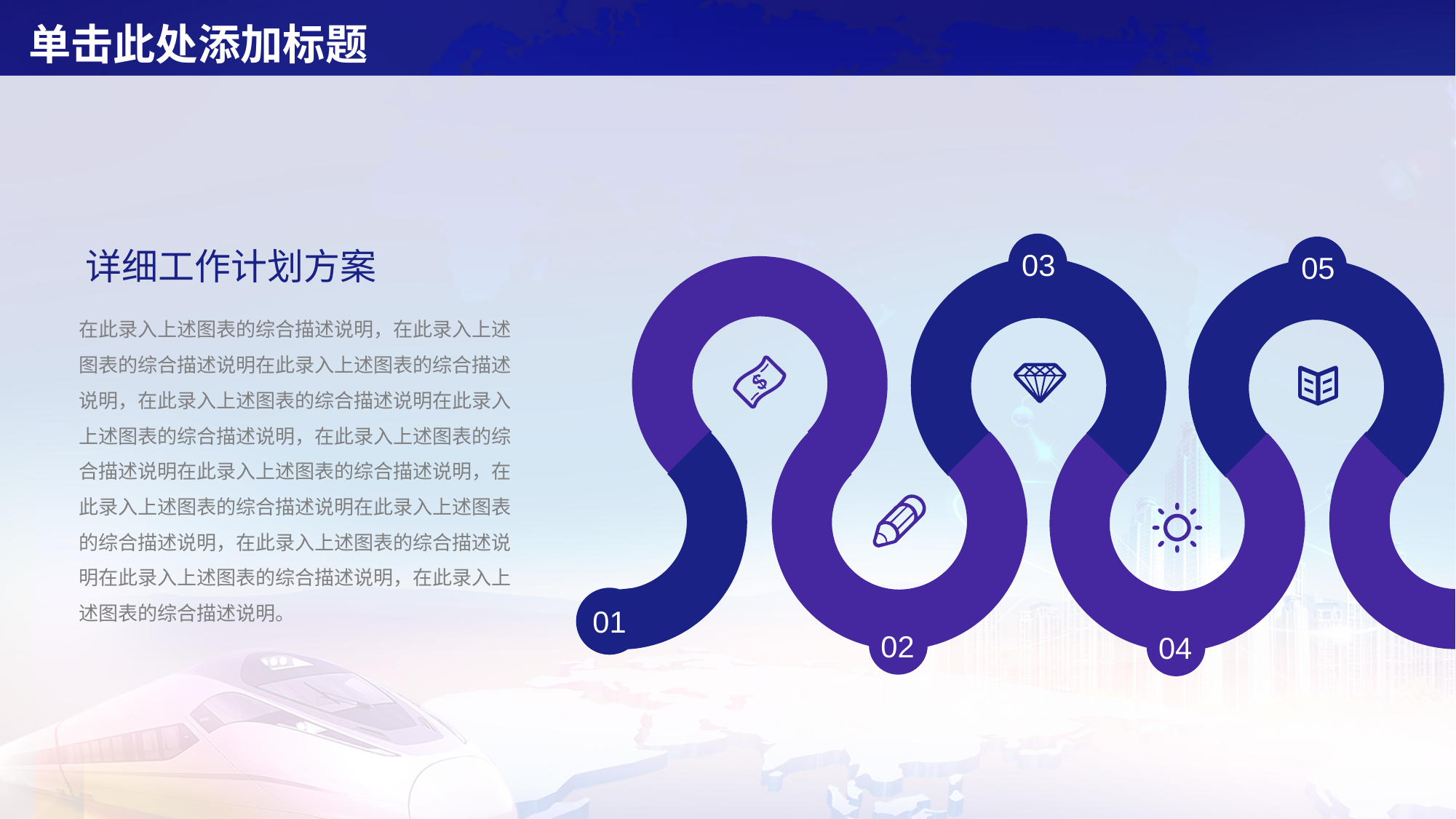

# 单击此处添加标题

03

05

01

02

04
详细工作计划方案
在此录入上述图表的综合描述说明，在此录入上述图表的综合描述说明在此录入上述图表的综合描述说明，在此录入上述图表的综合描述说明在此录入上述图表的综合描述说明，在此录入上述图表的综合描述说明在此录入上述图表的综合描述说明，在此录入上述图表的综合描述说明在此录入上述图表的综合描述说明，在此录入上述图表的综合描述说明在此录入上述图表的综合描述说明，在此录入上述图表的综合描述说明。